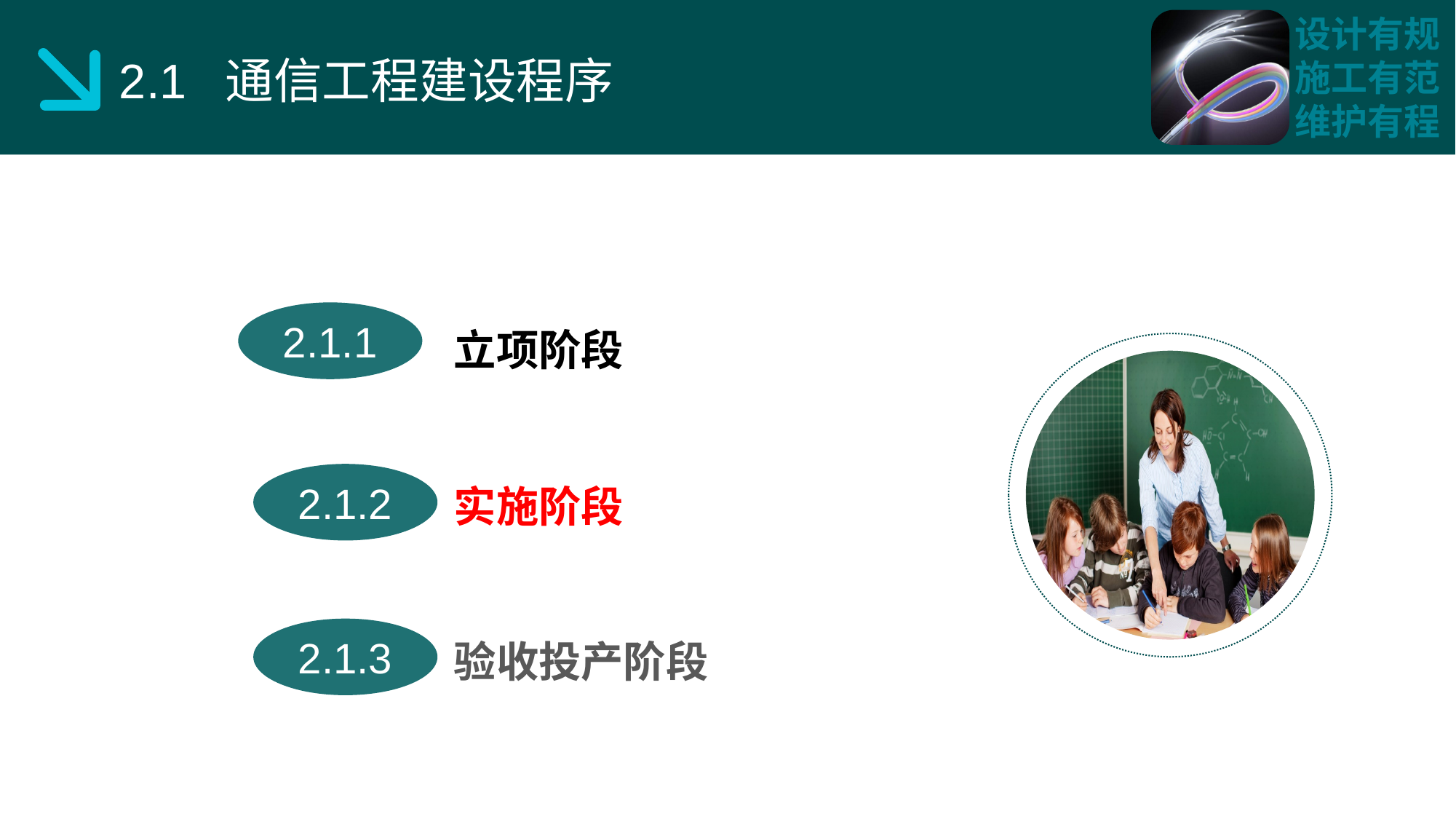

2.1  通信工程建设程序

立项阶段
2.1.1

实施阶段
2.1.2
验收投产阶段
2.1.3